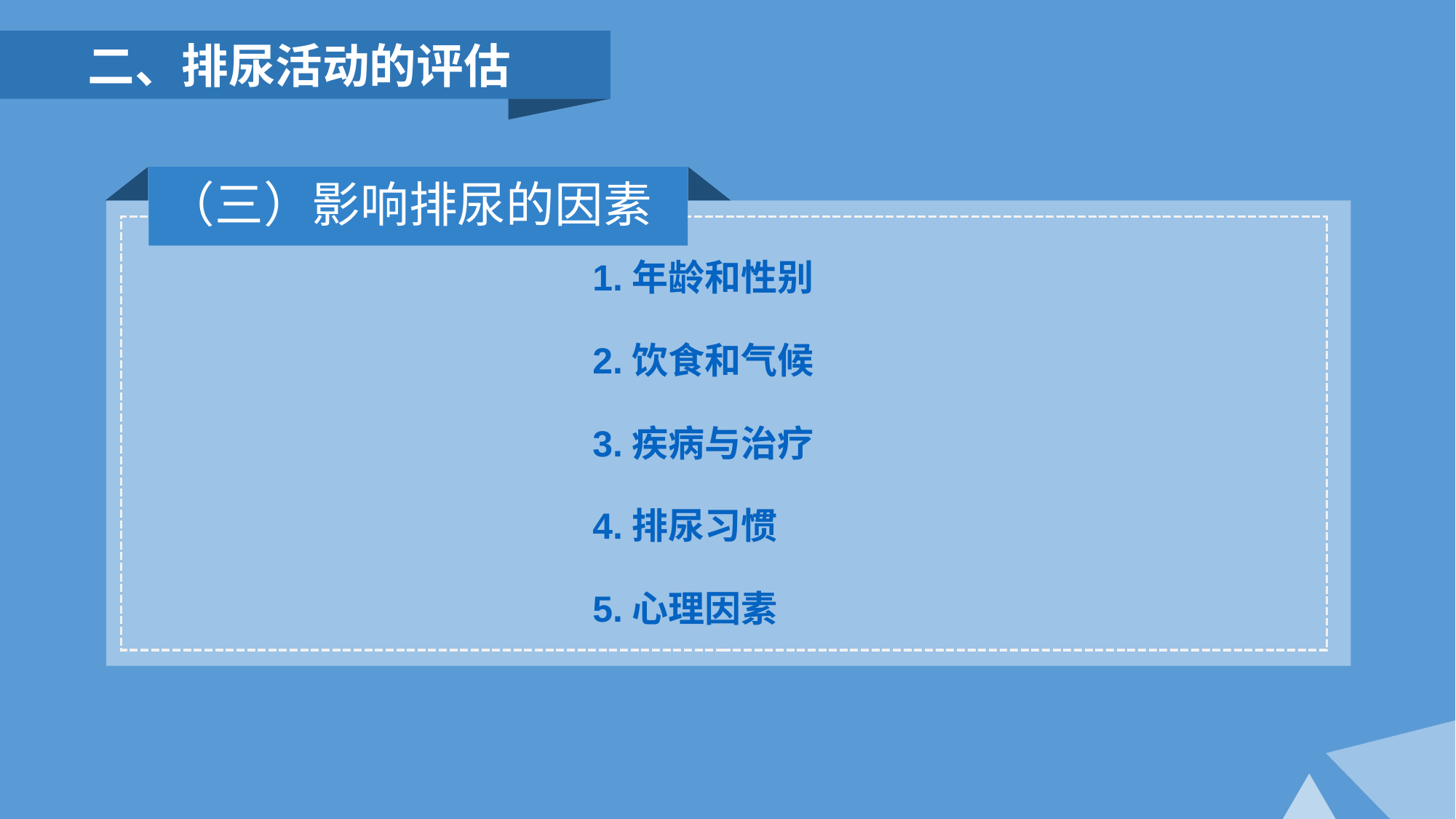

二、排尿活动的评估

（三）影响排尿的因素

     1.年龄和性别

     2.饮食和气候

     3.疾病与治疗

     4.排尿习惯

     5.心理因素